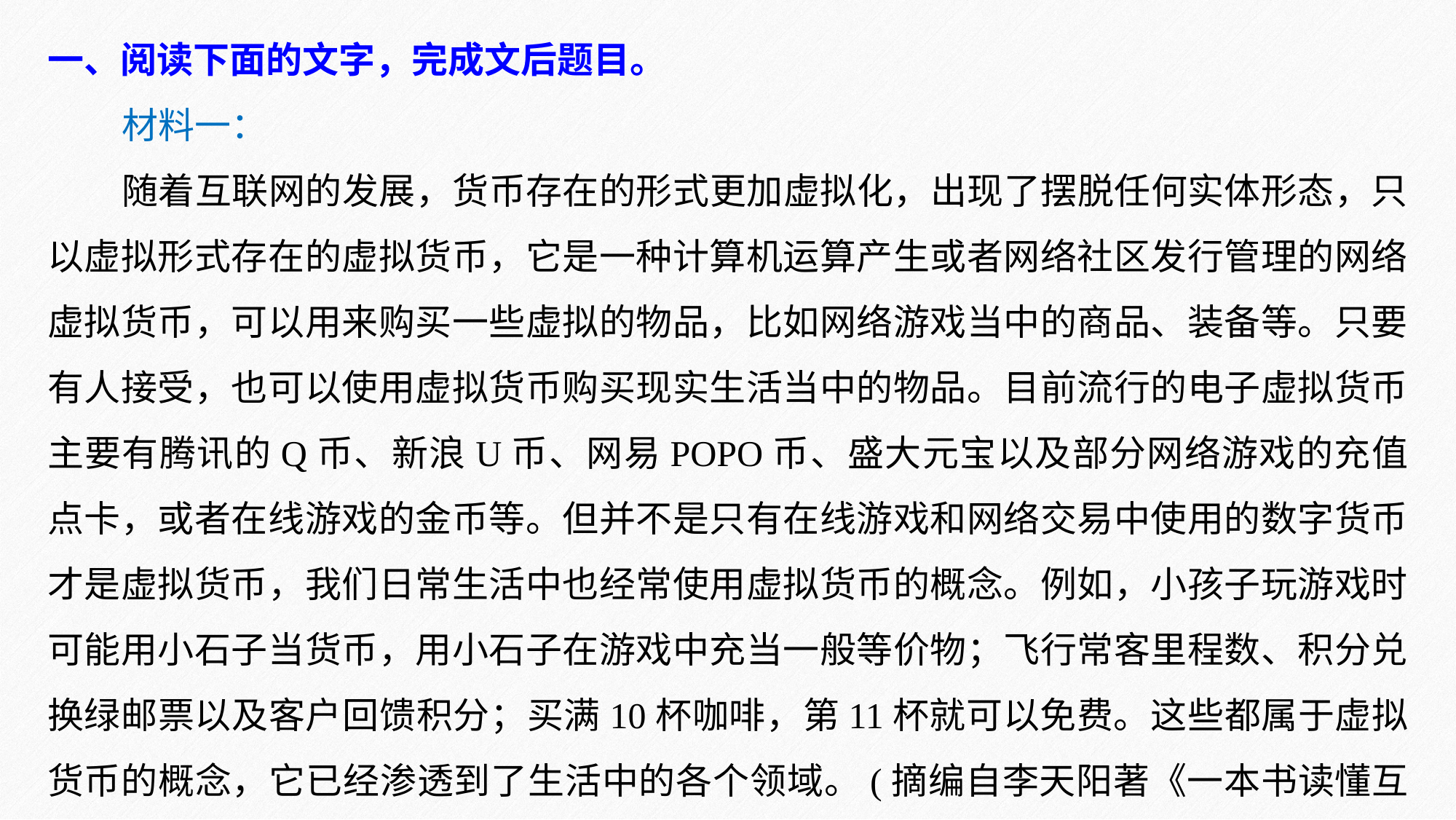

一、阅读下面的文字，完成文后题目。
材料一：
随着互联网的发展，货币存在的形式更加虚拟化，出现了摆脱任何实体形态，只以虚拟形式存在的虚拟货币，它是一种计算机运算产生或者网络社区发行管理的网络虚拟货币，可以用来购买一些虚拟的物品，比如网络游戏当中的商品、装备等。只要有人接受，也可以使用虚拟货币购买现实生活当中的物品。目前流行的电子虚拟货币主要有腾讯的Q币、新浪U币、网易POPO币、盛大元宝以及部分网络游戏的充值点卡，或者在线游戏的金币等。但并不是只有在线游戏和网络交易中使用的数字货币才是虚拟货币，我们日常生活中也经常使用虚拟货币的概念。例如，小孩子玩游戏时可能用小石子当货币，用小石子在游戏中充当一般等价物；飞行常客里程数、积分兑换绿邮票以及客户回馈积分；买满10杯咖啡，第11杯就可以免费。这些都属于虚拟货币的概念，它已经渗透到了生活中的各个领域。(摘编自李天阳著《一本书读懂互联网金融》)